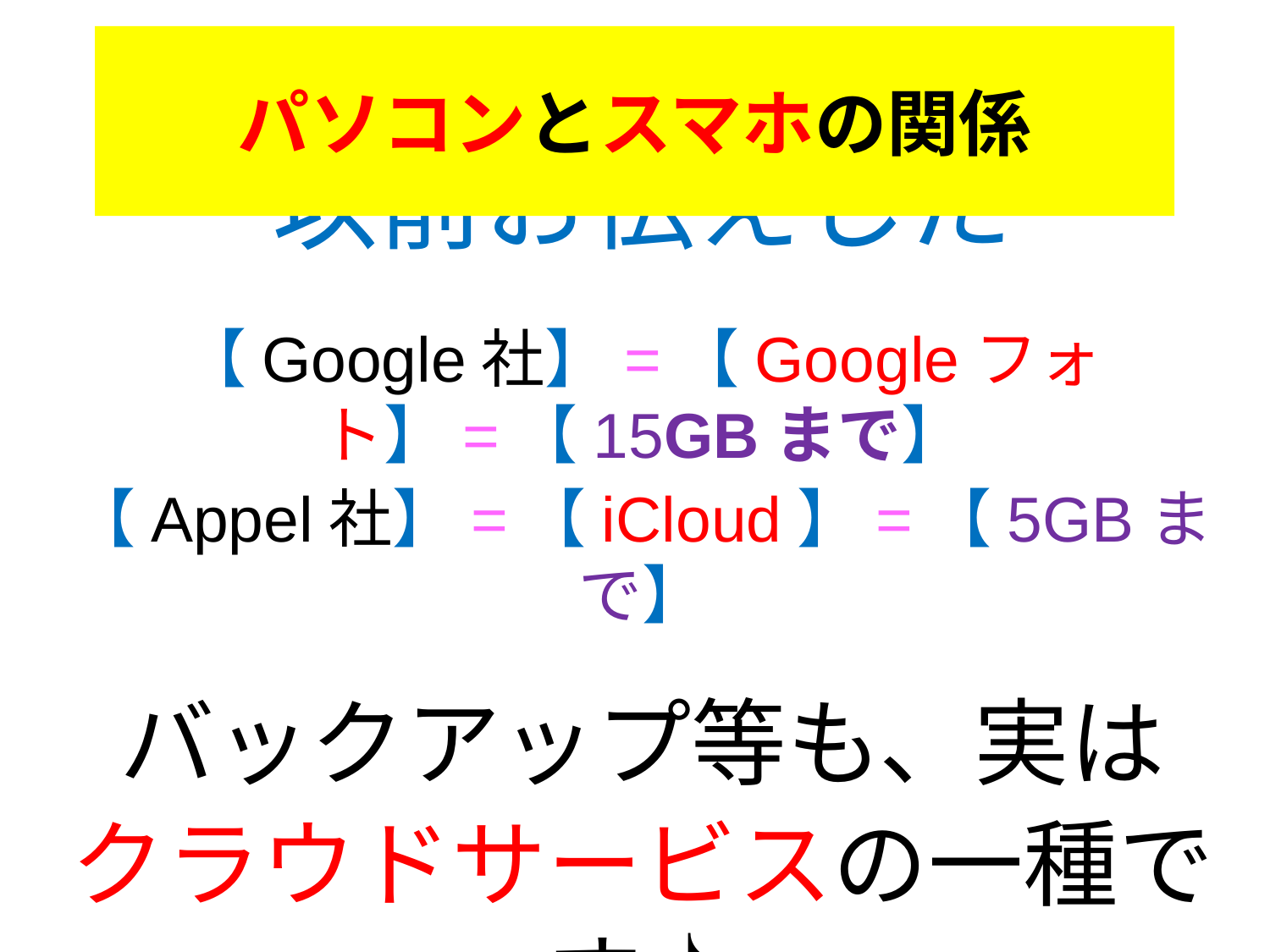

パソコンとスマホの関係
以前お伝えした

【Google社】=【Googleフォト】=【15GBまで】
【Appel社】=【iCloud】=【5GBまで】

バックアップ等も、実は
クラウドサービスの一種です♪